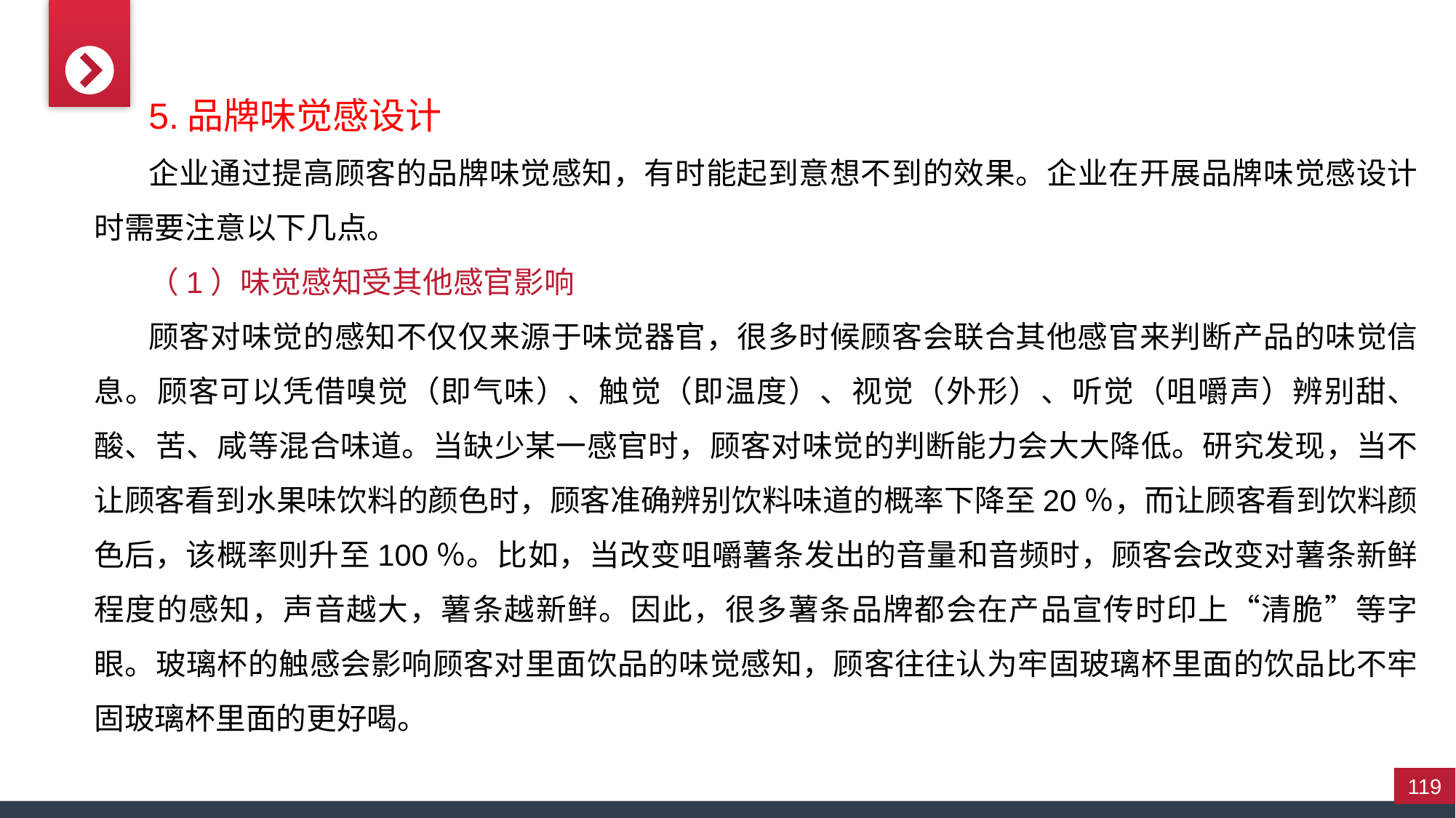

5.品牌味觉感设计
企业通过提高顾客的品牌味觉感知，有时能起到意想不到的效果。企业在开展品牌味觉感设计时需要注意以下几点。
（1）味觉感知受其他感官影响
顾客对味觉的感知不仅仅来源于味觉器官，很多时候顾客会联合其他感官来判断产品的味觉信息。顾客可以凭借嗅觉（即气味）、触觉（即温度）、视觉（外形）、听觉（咀嚼声）辨别甜、酸、苦、咸等混合味道。当缺少某一感官时，顾客对味觉的判断能力会大大降低。研究发现，当不让顾客看到水果味饮料的颜色时，顾客准确辨别饮料味道的概率下降至20％，而让顾客看到饮料颜色后，该概率则升至100％。比如，当改变咀嚼薯条发出的音量和音频时，顾客会改变对薯条新鲜程度的感知，声音越大，薯条越新鲜。因此，很多薯条品牌都会在产品宣传时印上“清脆”等字眼。玻璃杯的触感会影响顾客对里面饮品的味觉感知，顾客往往认为牢固玻璃杯里面的饮品比不牢固玻璃杯里面的更好喝。